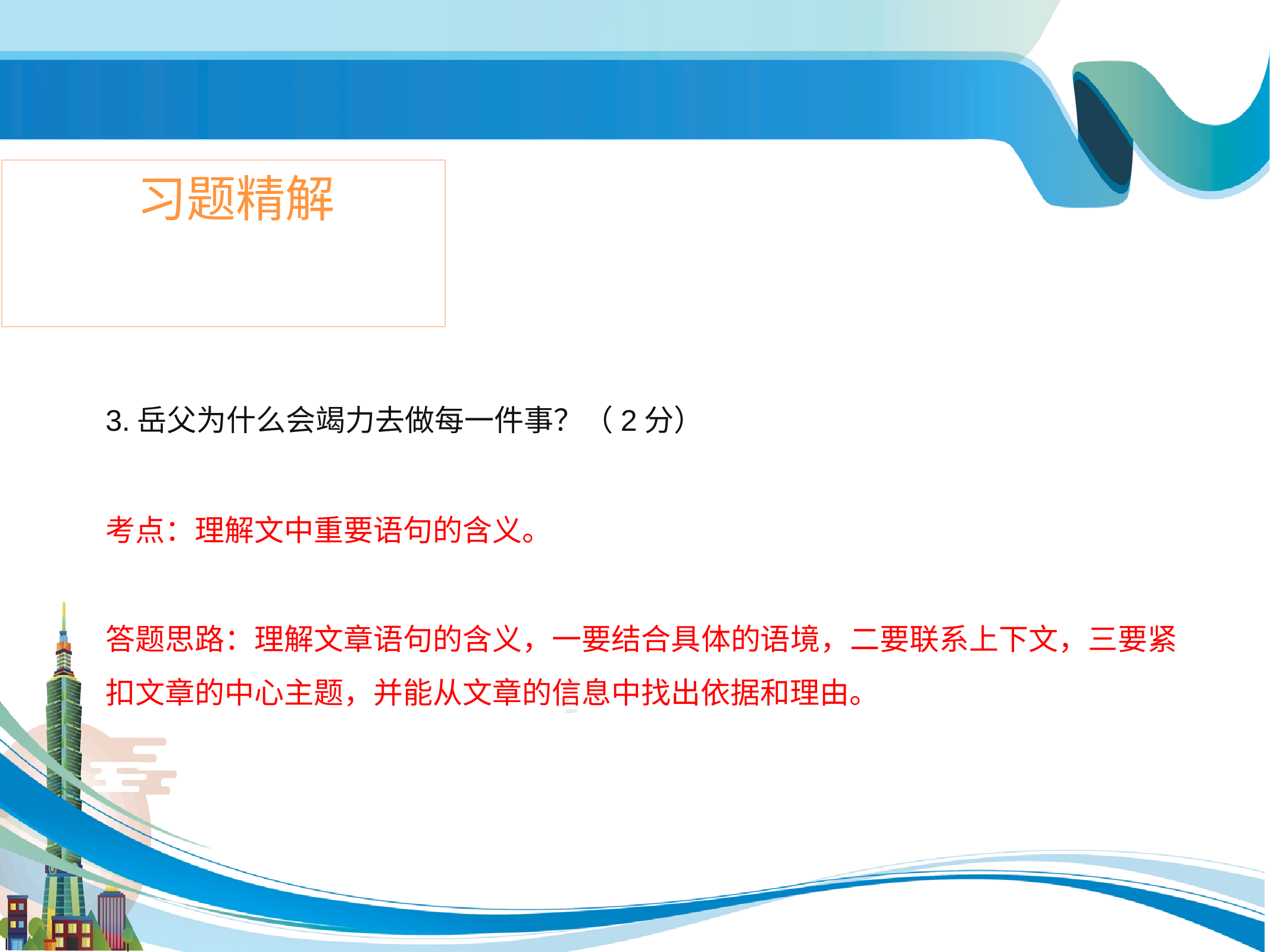

# 习题精解
3.岳父为什么会竭力去做每一件事？（2分）

考点：理解文中重要语句的含义。

答题思路：理解文章语句的含义，一要结合具体的语境，二要联系上下文，三要紧 扣文章的中心主题，并能从文章的信息中找出依据和理由。